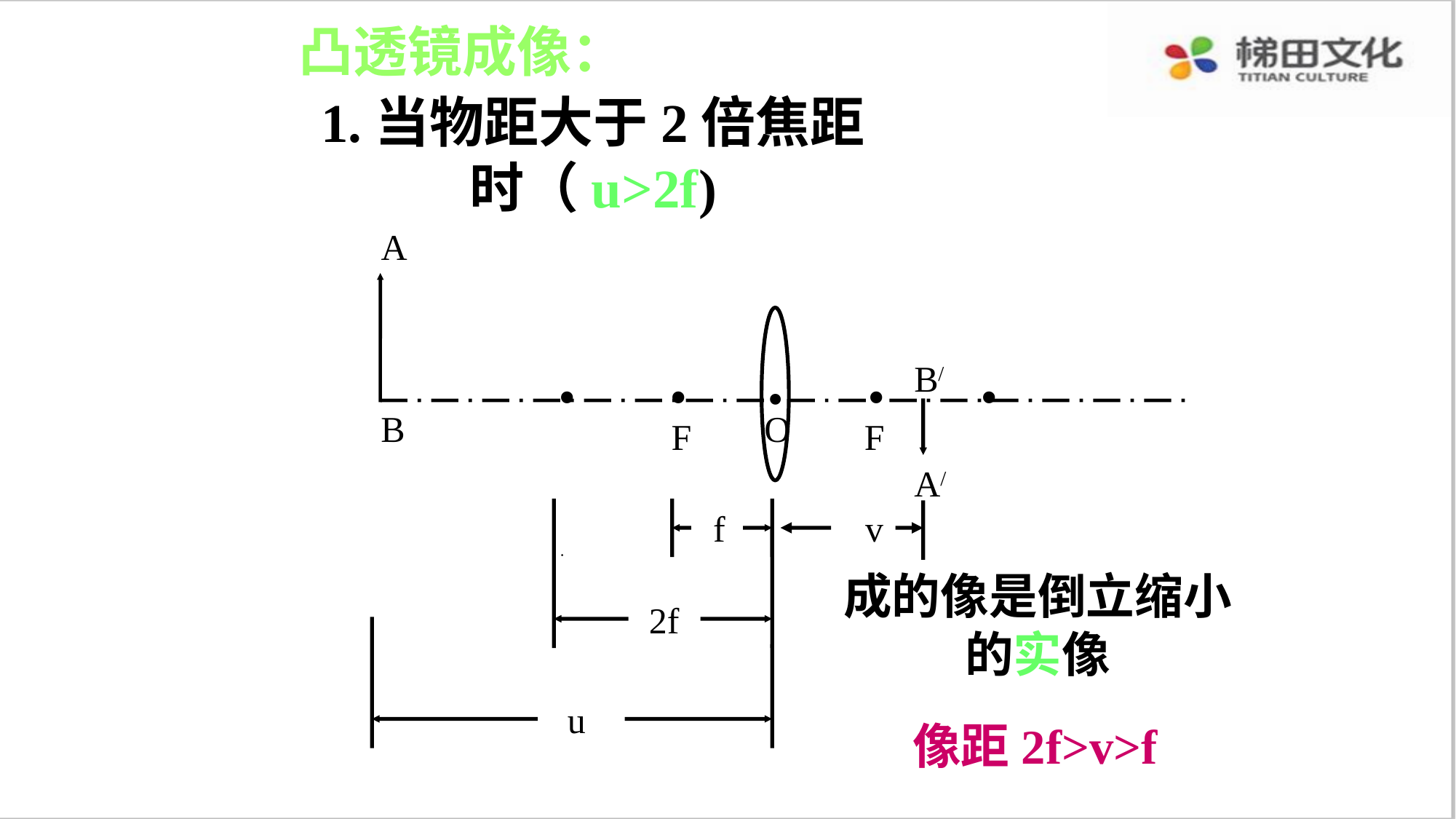

凸透镜成像：
1.当物距大于2倍焦距时（u>2f)
A

B
.
.
.
.
.
O

F
F

B/

A/
v

f

2f

u

成的像是倒立缩小的实像
像距2f>v>f